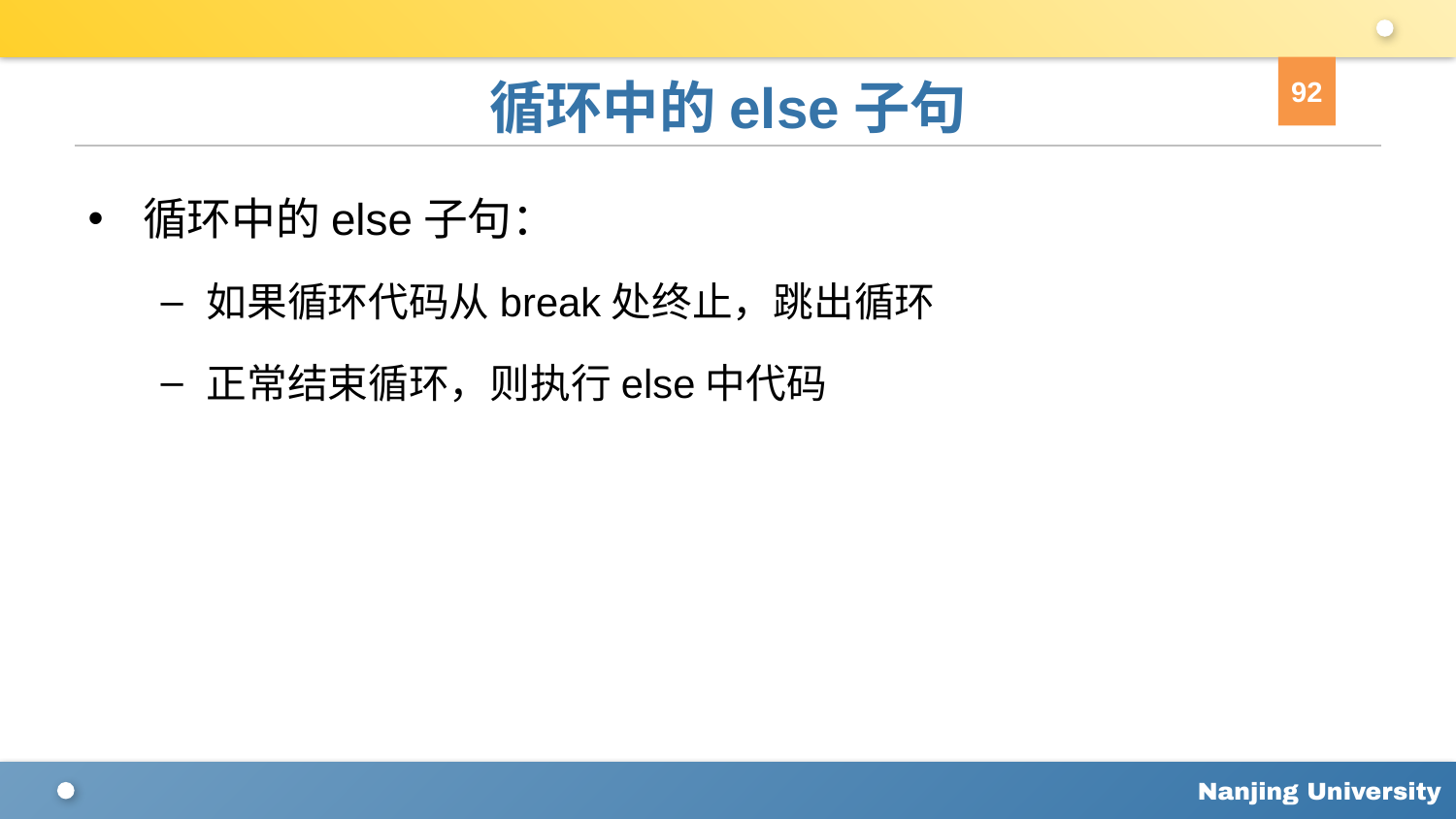

92
# 循环中的else子句
循环中的else子句：
如果循环代码从break处终止，跳出循环
正常结束循环，则执行else中代码